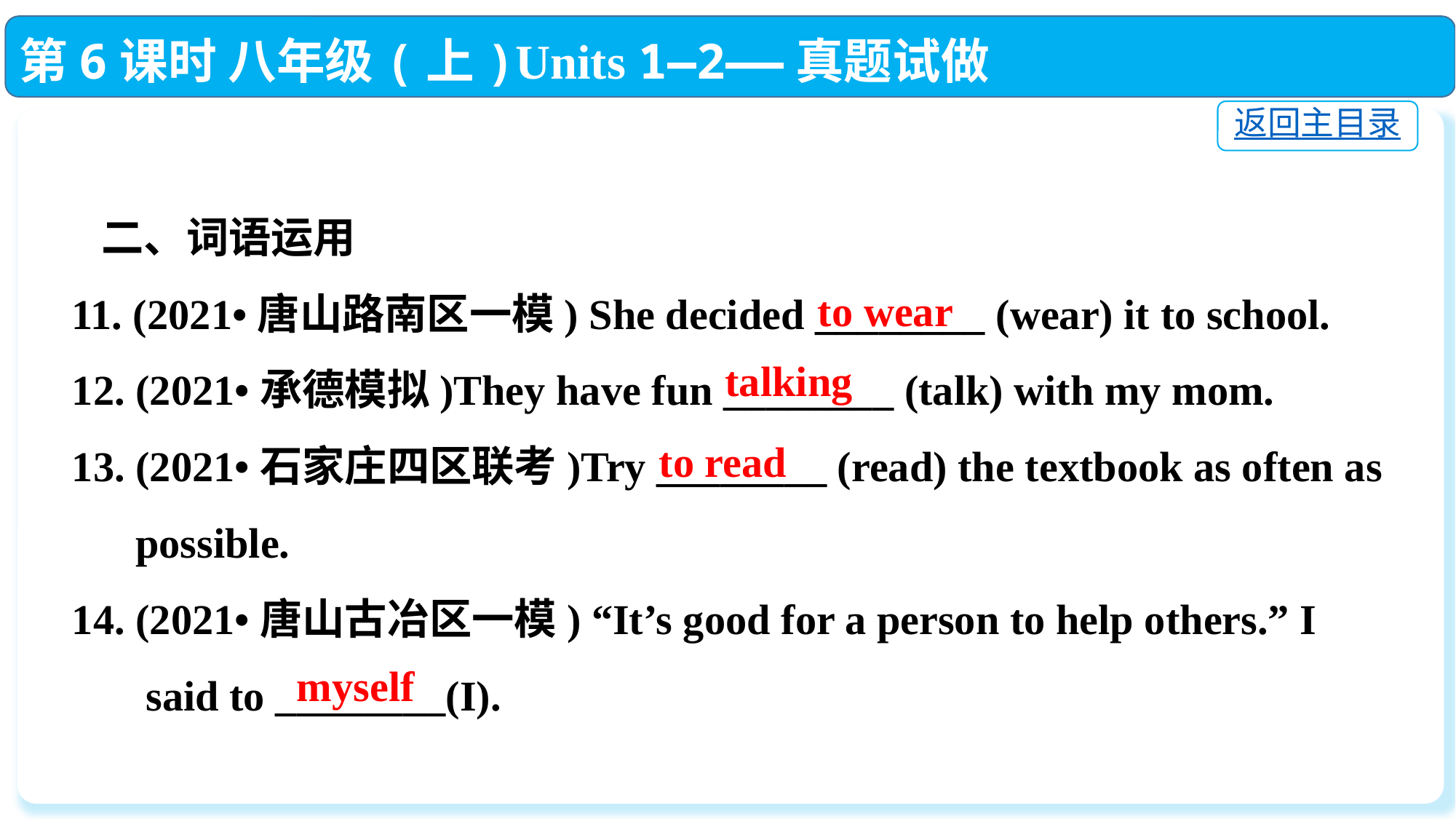

第6课时 八年级(上)Units 1—2——真题试做
返回主目录

  二、词语运用
11. (2021•唐山路南区一模) She decided ________ (wear) it to school.
12. (2021•承德模拟)They have fun ________ (talk) with my mom.
13. (2021•石家庄四区联考)Try ________ (read) the textbook as often as
      possible.
14. (2021•唐山古冶区一模) “It’s good for a person to help others.” I
       said to ________(I).

to wear
talking
to read
myself